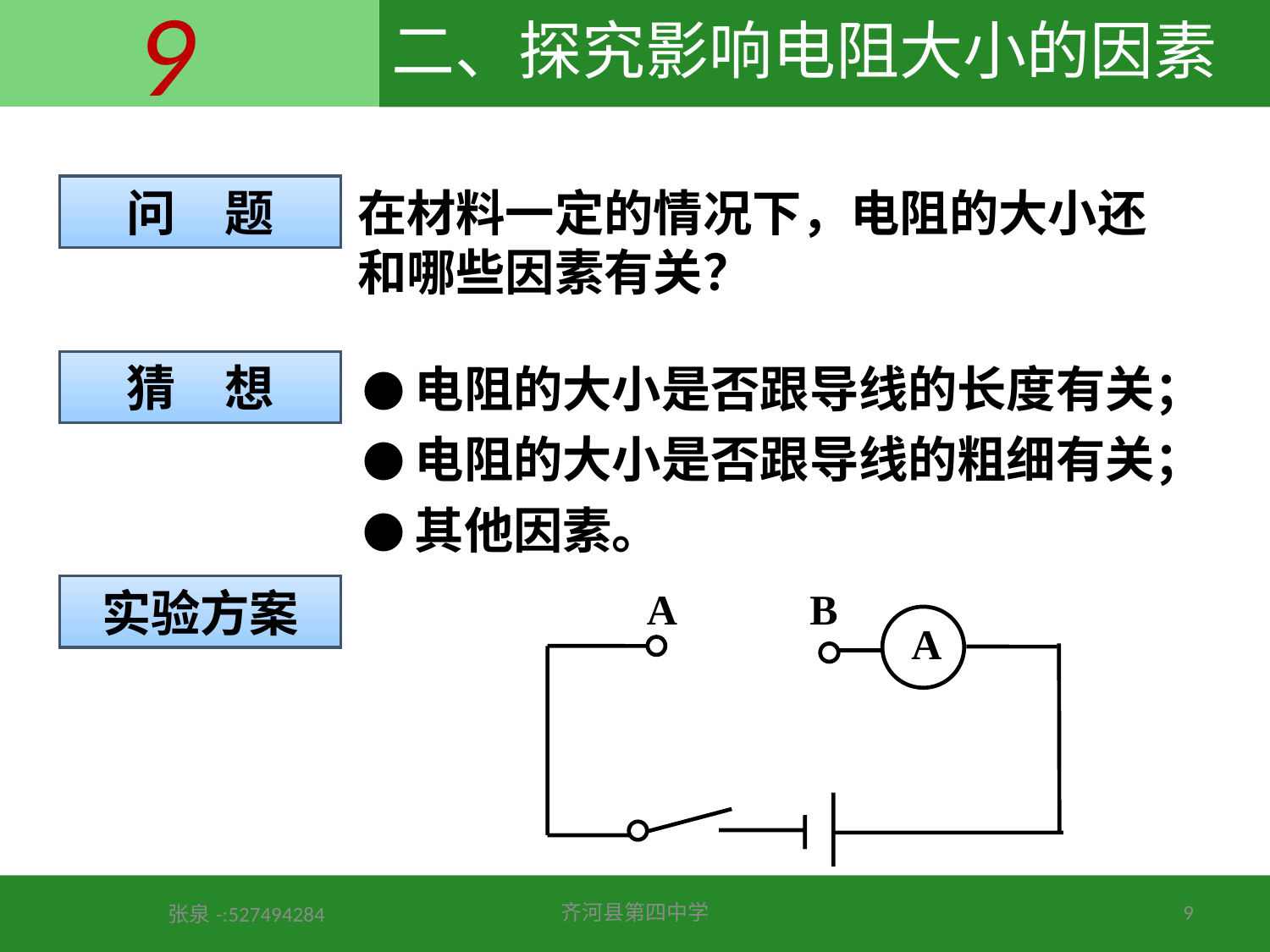

# 二、探究影响电阻大小的因素
问　题
在材料一定的情况下，电阻的大小还和哪些因素有关？
●电阻的大小是否跟导线的长度有关；
●电阻的大小是否跟导线的粗细有关；
●其他因素。
猜　想
实验方案
A
B

A